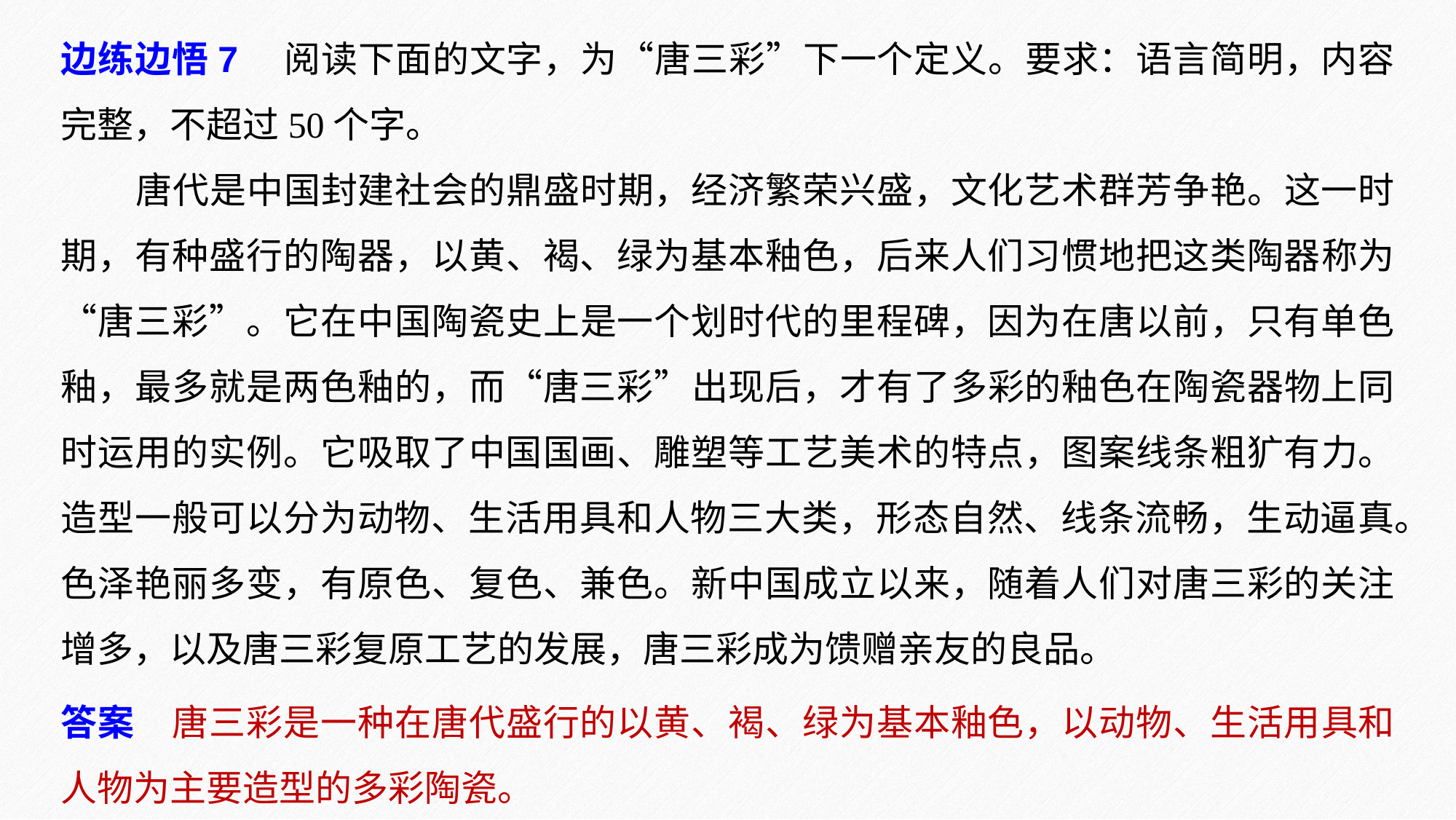

边练边悟7　阅读下面的文字，为“唐三彩”下一个定义。要求：语言简明，内容完整，不超过50个字。
唐代是中国封建社会的鼎盛时期，经济繁荣兴盛，文化艺术群芳争艳。这一时期，有种盛行的陶器，以黄、褐、绿为基本釉色，后来人们习惯地把这类陶器称为“唐三彩”。它在中国陶瓷史上是一个划时代的里程碑，因为在唐以前，只有单色釉，最多就是两色釉的，而“唐三彩”出现后，才有了多彩的釉色在陶瓷器物上同时运用的实例。它吸取了中国国画、雕塑等工艺美术的特点，图案线条粗犷有力。造型一般可以分为动物、生活用具和人物三大类，形态自然、线条流畅，生动逼真。色泽艳丽多变，有原色、复色、兼色。新中国成立以来，随着人们对唐三彩的关注增多，以及唐三彩复原工艺的发展，唐三彩成为馈赠亲友的良品。
答案　唐三彩是一种在唐代盛行的以黄、褐、绿为基本釉色，以动物、生活用具和人物为主要造型的多彩陶瓷。